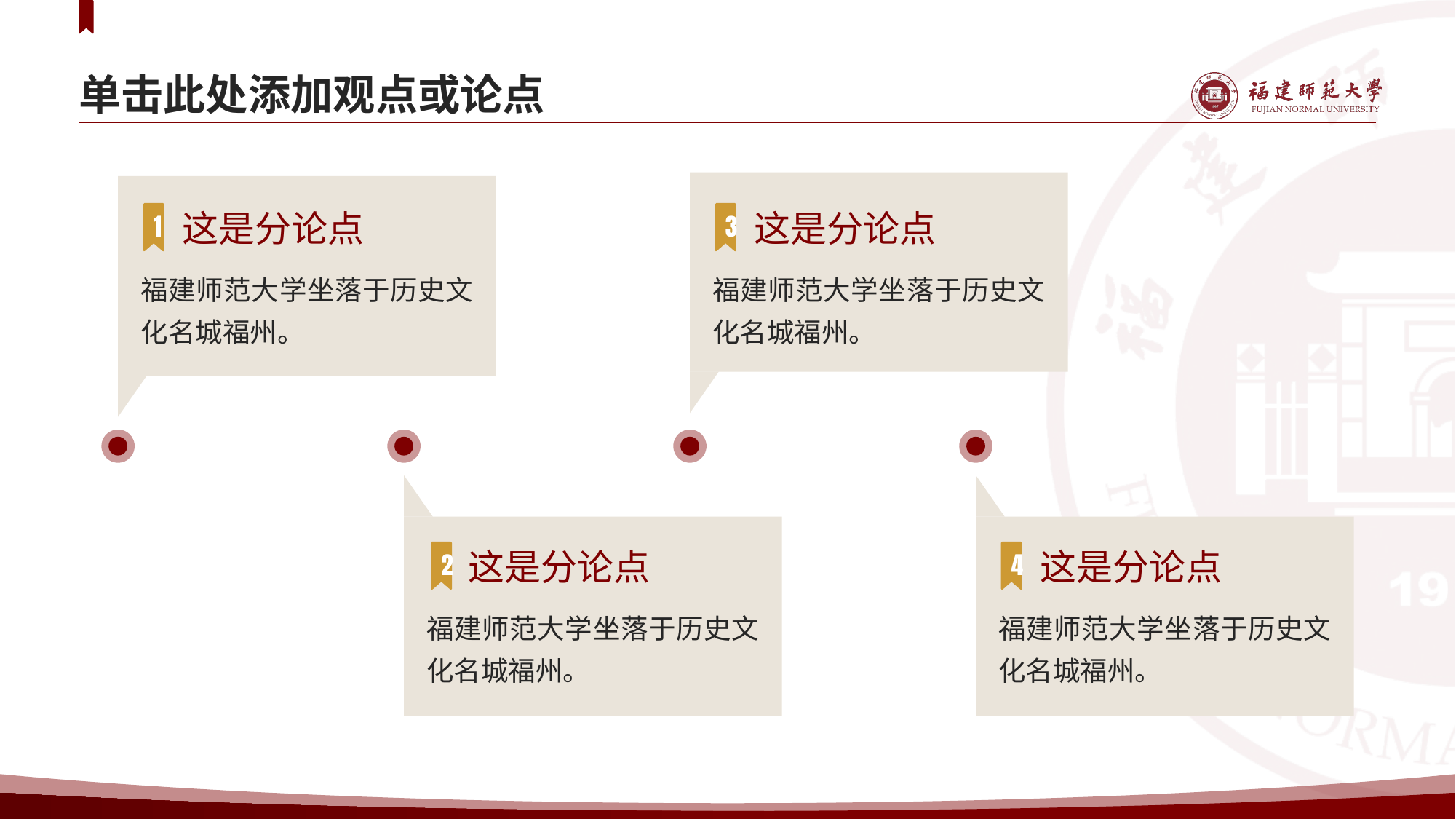

# 单击此处添加观点或论点

3
这是分论点
福建师范大学坐落于历史文化名城福州。

1
这是分论点
福建师范大学坐落于历史文化名城福州。

2
这是分论点
福建师范大学坐落于历史文化名城福州。

4
这是分论点
福建师范大学坐落于历史文化名城福州。